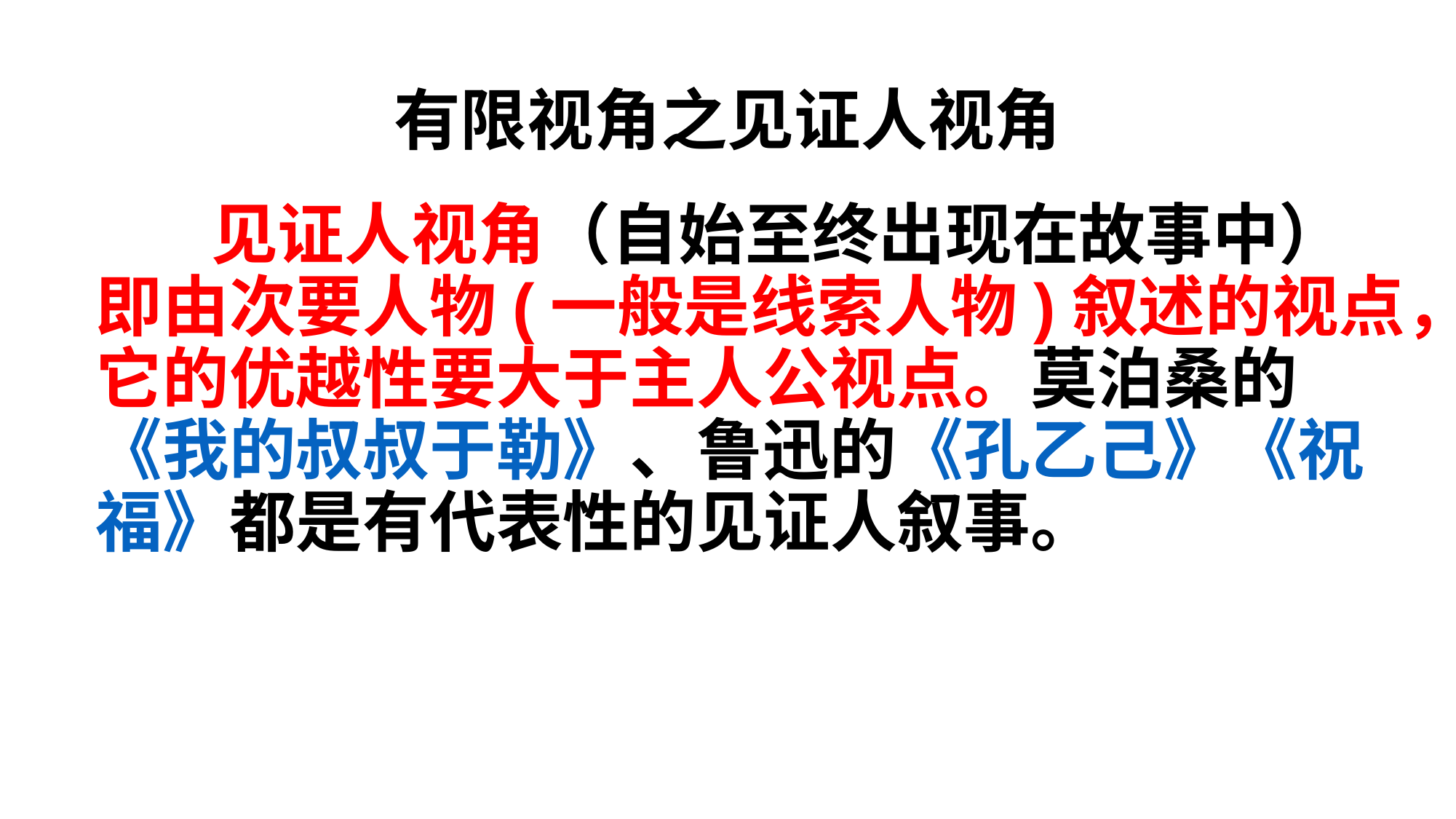

# 有限视角之见证人视角
              见证人视角（自始至终出现在故事中）即由次要人物(一般是线索人物)叙述的视点，它的优越性要大于主人公视点。莫泊桑的《我的叔叔于勒》、鲁迅的《孔乙己》《祝福》都是有代表性的见证人叙事。